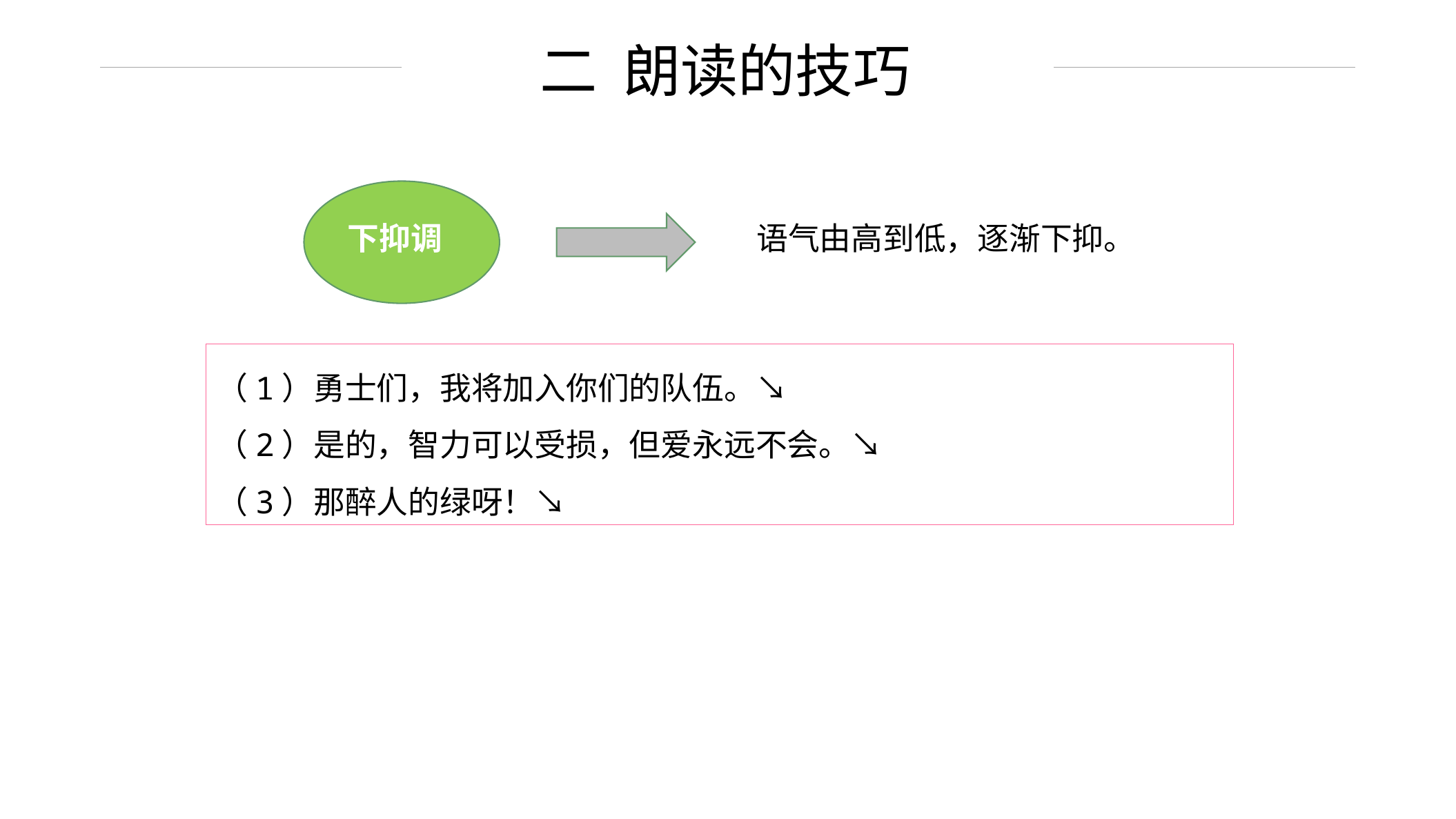

二  朗读的技巧

下抑调

语气由高到低，逐渐下抑。
（1）勇士们，我将加入你们的队伍。↘
（2）是的，智力可以受损，但爱永远不会。↘
（3）那醉人的绿呀！↘